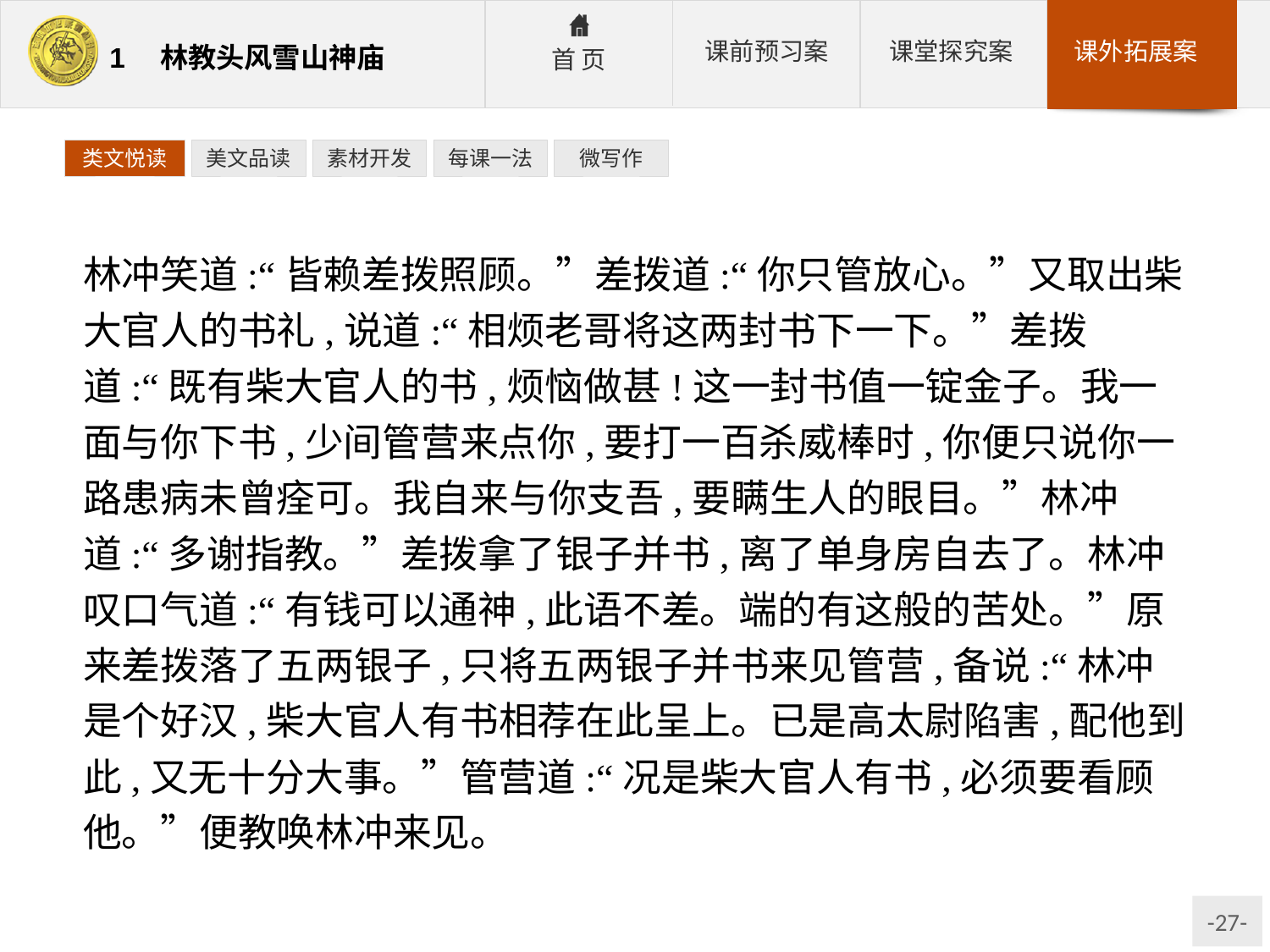

类文悦读
美文品读
素材开发
每课一法
微写作
林冲笑道:“皆赖差拨照顾。”差拨道:“你只管放心。”又取出柴大官人的书礼,说道:“相烦老哥将这两封书下一下。”差拨道:“既有柴大官人的书,烦恼做甚!这一封书值一锭金子。我一面与你下书,少间管营来点你,要打一百杀威棒时,你便只说你一路患病未曾痊可。我自来与你支吾,要瞒生人的眼目。”林冲道:“多谢指教。”差拨拿了银子并书,离了单身房自去了。林冲叹口气道:“有钱可以通神,此语不差。端的有这般的苦处。”原来差拨落了五两银子,只将五两银子并书来见管营,备说:“林冲是个好汉,柴大官人有书相荐在此呈上。已是高太尉陷害,配他到此,又无十分大事。”管营道:“况是柴大官人有书,必须要看顾他。”便教唤林冲来见。